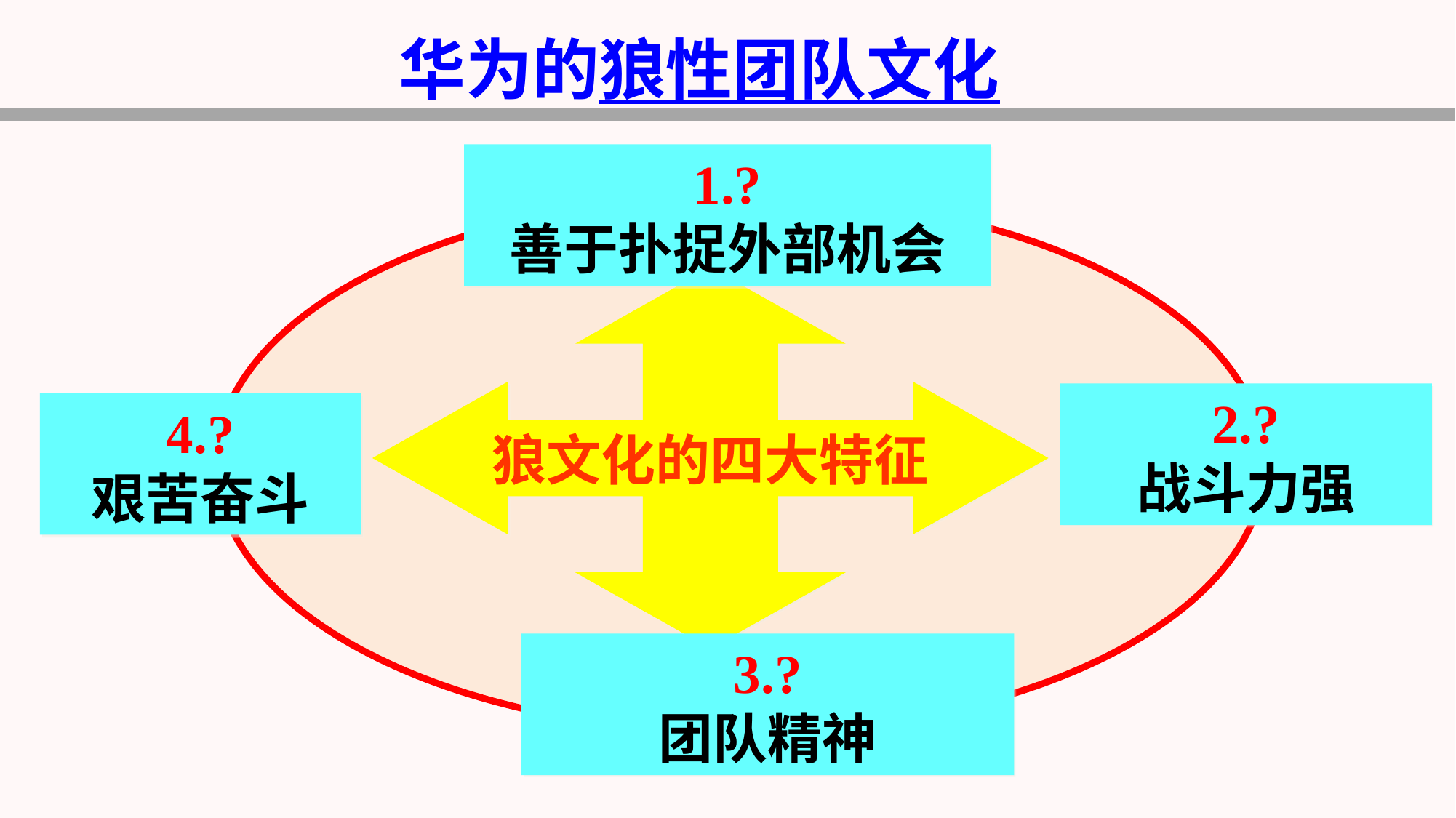

华为的狼性团队文化
1.?
善于扑捉外部机会

狼文化的四大特征
2.?
战斗力强
4.?
艰苦奋斗
3.?
团队精神